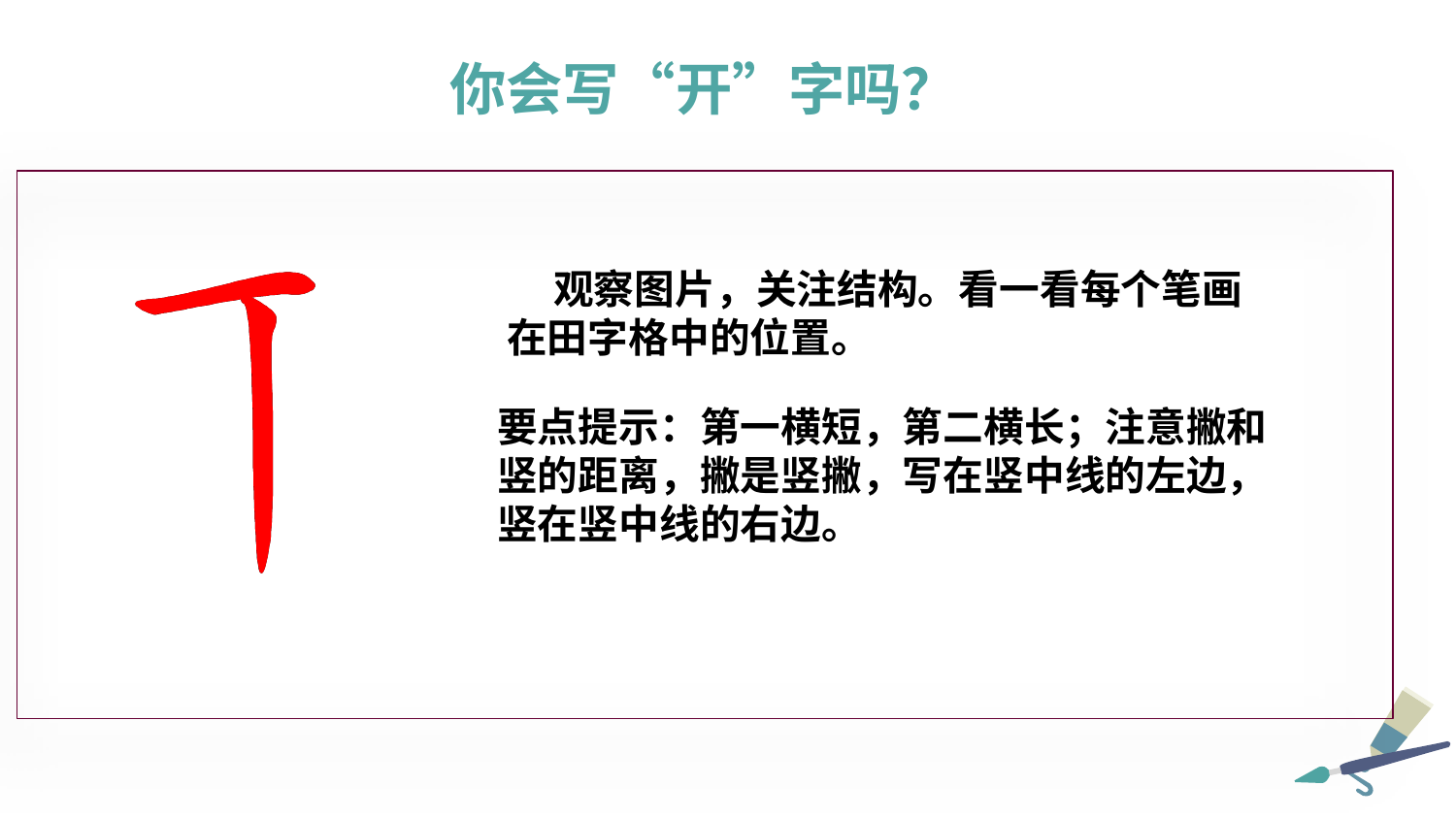

你会写“开”字吗？

    观察图片，关注结构。看一看每个笔画在田字格中的位置。

要点提示：第一横短，第二横长；注意撇和竖的距离，撇是竖撇，写在竖中线的左边，竖在竖中线的右边。